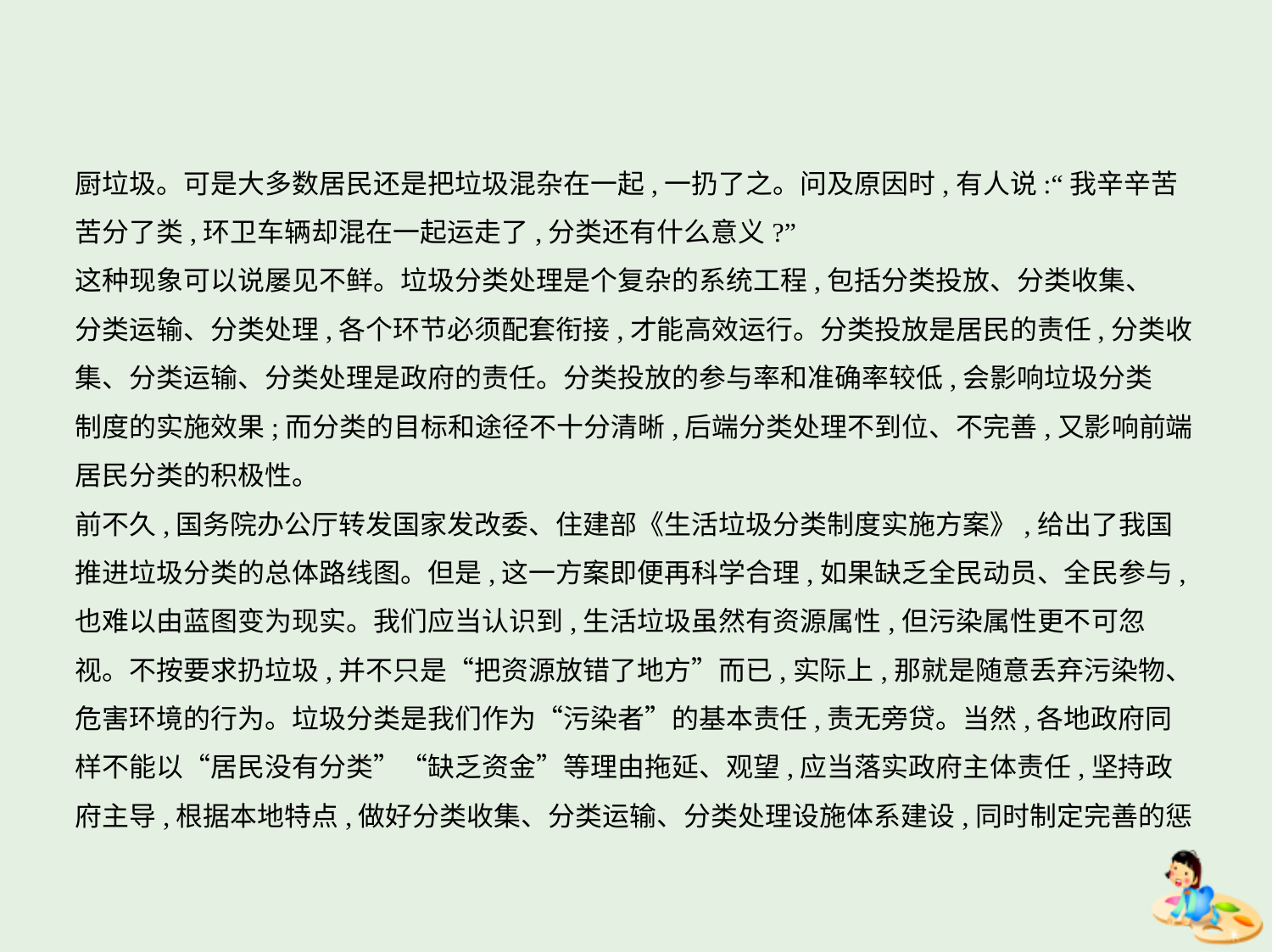

厨垃圾。可是大多数居民还是把垃圾混杂在一起,一扔了之。问及原因时,有人说:“我辛辛苦
苦分了类,环卫车辆却混在一起运走了,分类还有什么意义?”
这种现象可以说屡见不鲜。垃圾分类处理是个复杂的系统工程,包括分类投放、分类收集、
分类运输、分类处理,各个环节必须配套衔接,才能高效运行。分类投放是居民的责任,分类收
集、分类运输、分类处理是政府的责任。分类投放的参与率和准确率较低,会影响垃圾分类
制度的实施效果;而分类的目标和途径不十分清晰,后端分类处理不到位、不完善,又影响前端
居民分类的积极性。
前不久,国务院办公厅转发国家发改委、住建部《生活垃圾分类制度实施方案》,给出了我国
推进垃圾分类的总体路线图。但是,这一方案即便再科学合理,如果缺乏全民动员、全民参与,
也难以由蓝图变为现实。我们应当认识到,生活垃圾虽然有资源属性,但污染属性更不可忽
视。不按要求扔垃圾,并不只是“把资源放错了地方”而已,实际上,那就是随意丢弃污染物、
危害环境的行为。垃圾分类是我们作为“污染者”的基本责任,责无旁贷。当然,各地政府同
样不能以“居民没有分类”“缺乏资金”等理由拖延、观望,应当落实政府主体责任,坚持政
府主导,根据本地特点,做好分类收集、分类运输、分类处理设施体系建设,同时制定完善的惩